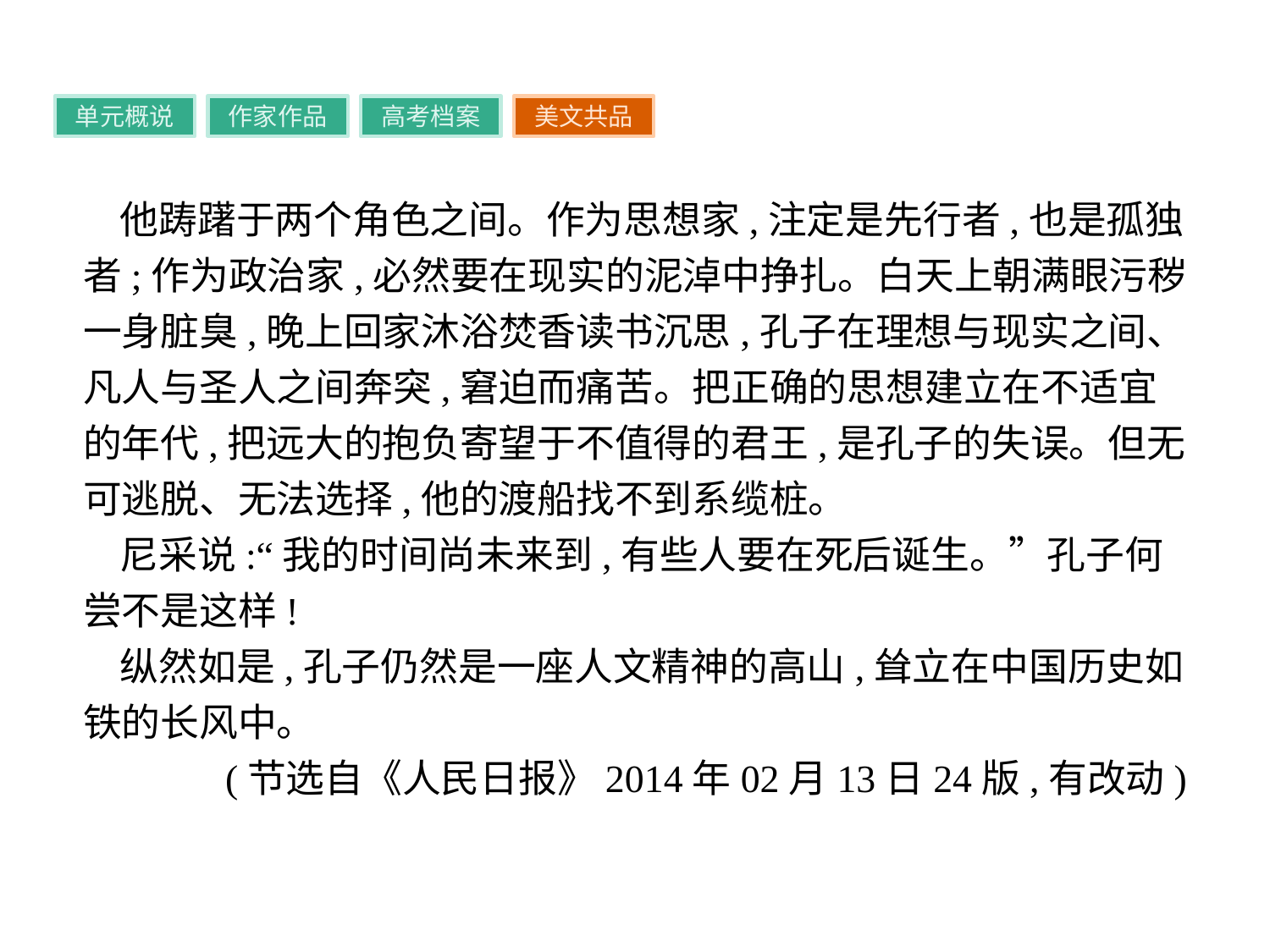

单元概说
作家作品
高考档案
美文共品
他踌躇于两个角色之间。作为思想家,注定是先行者,也是孤独者;作为政治家,必然要在现实的泥淖中挣扎。白天上朝满眼污秽一身脏臭,晚上回家沐浴焚香读书沉思,孔子在理想与现实之间、凡人与圣人之间奔突,窘迫而痛苦。把正确的思想建立在不适宜的年代,把远大的抱负寄望于不值得的君王,是孔子的失误。但无可逃脱、无法选择,他的渡船找不到系缆桩。
尼采说:“我的时间尚未来到,有些人要在死后诞生。”孔子何尝不是这样!
纵然如是,孔子仍然是一座人文精神的高山,耸立在中国历史如铁的长风中。
(节选自《人民日报》2014年02月13日24版,有改动)